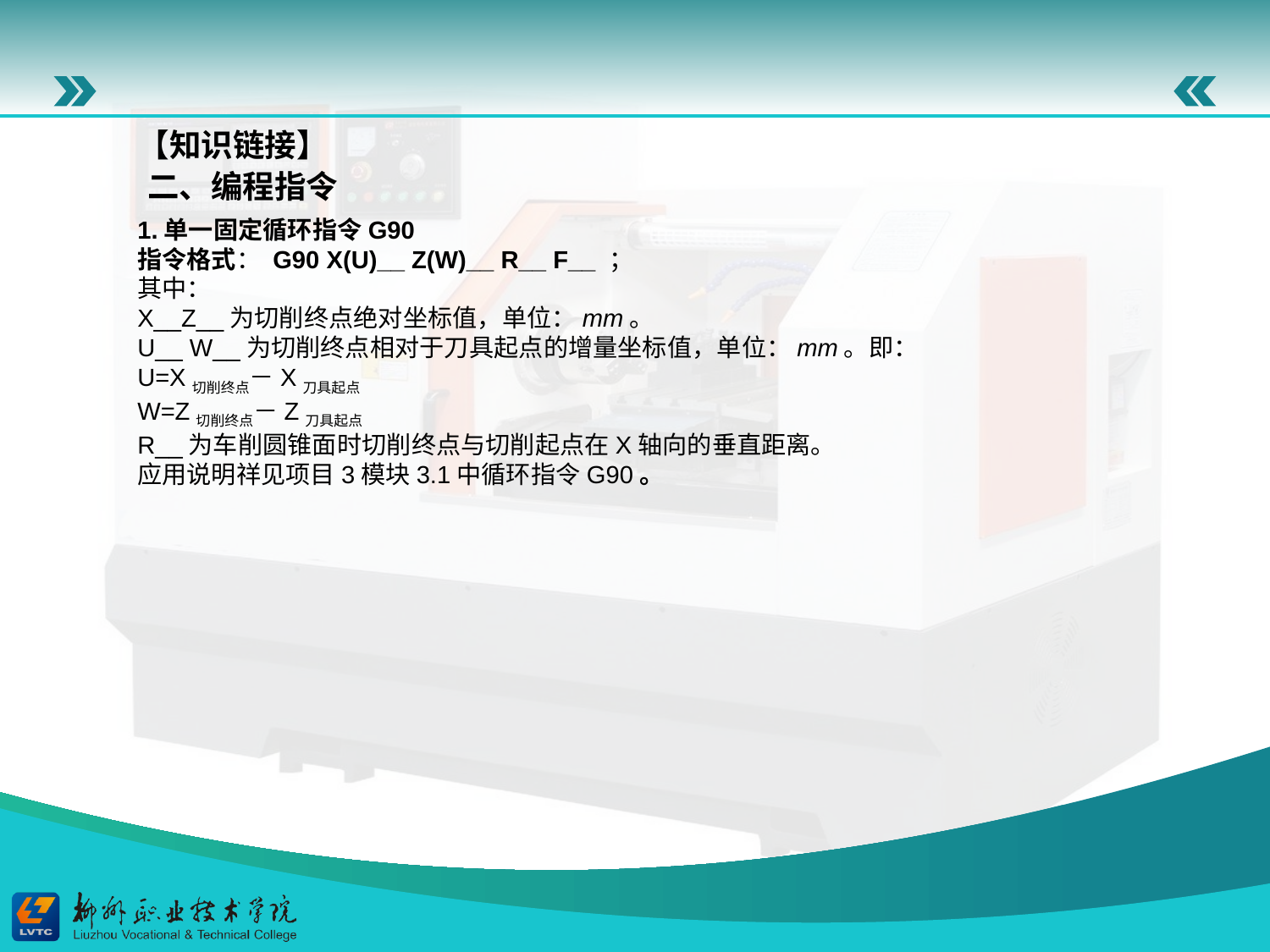

二、编程指令
【知识链接】
1.单一固定循环指令G90
指令格式： G90 X(U)__ Z(W)__ R__ F__ ；
其中：
X__Z__为切削终点绝对坐标值，单位：mm。
U__ W__为切削终点相对于刀具起点的增量坐标值，单位：mm。即：
U=X切削终点－X刀具起点
W=Z切削终点－Z刀具起点
R__为车削圆锥面时切削终点与切削起点在X轴向的垂直距离。
应用说明祥见项目3模块3.1中循环指令G90。